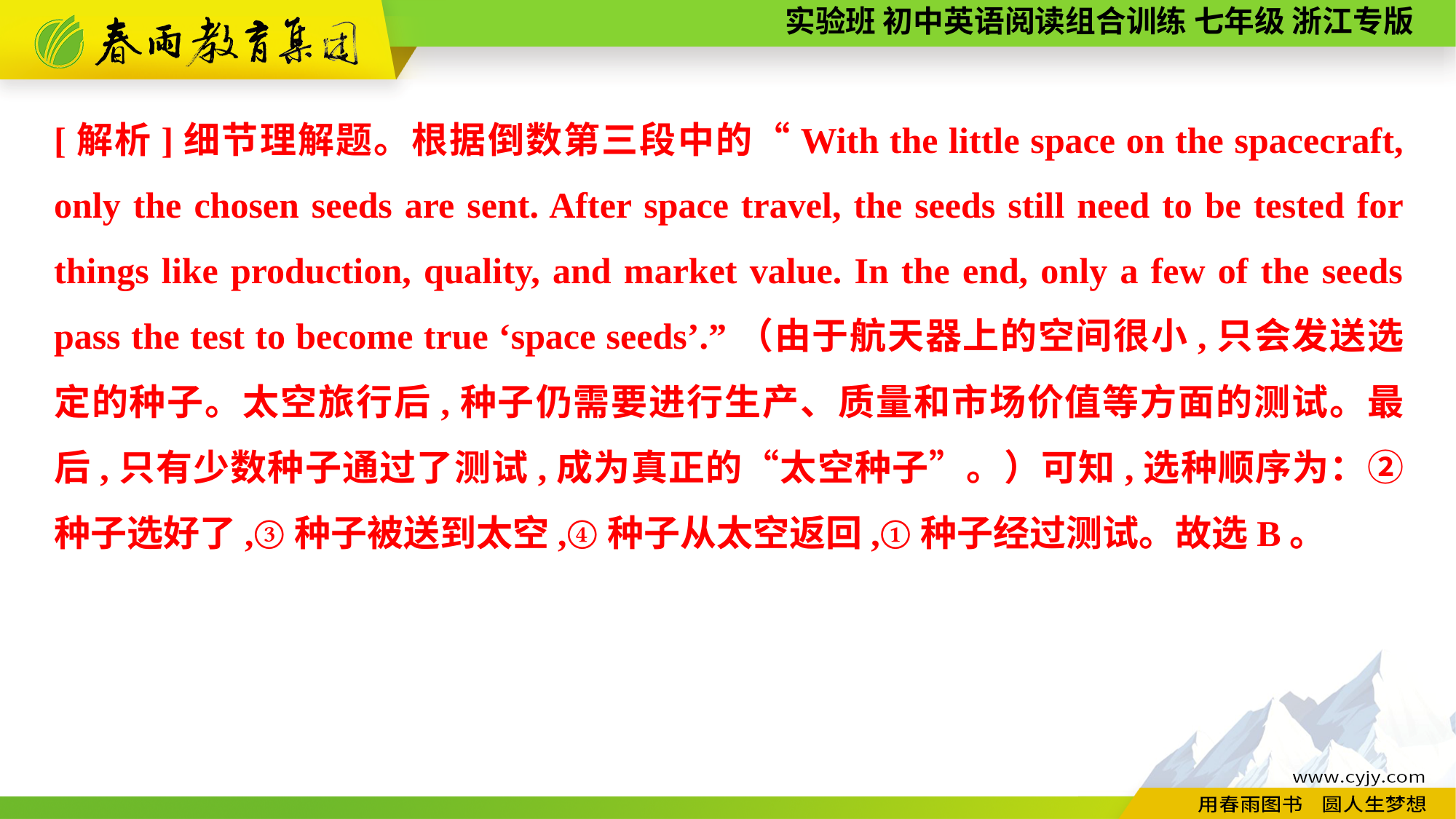

[解析]细节理解题。根据倒数第三段中的“With the little space on the spacecraft, only the chosen seeds are sent. After space travel, the seeds still need to be tested for things like production, quality, and market value. In the end, only a few of the seeds pass the test to become true ‘space seeds’.”（由于航天器上的空间很小,只会发送选定的种子。太空旅行后,种子仍需要进行生产、质量和市场价值等方面的测试。最后,只有少数种子通过了测试,成为真正的“太空种子”。）可知,选种顺序为：②种子选好了,③种子被送到太空,④种子从太空返回,①种子经过测试。故选B。